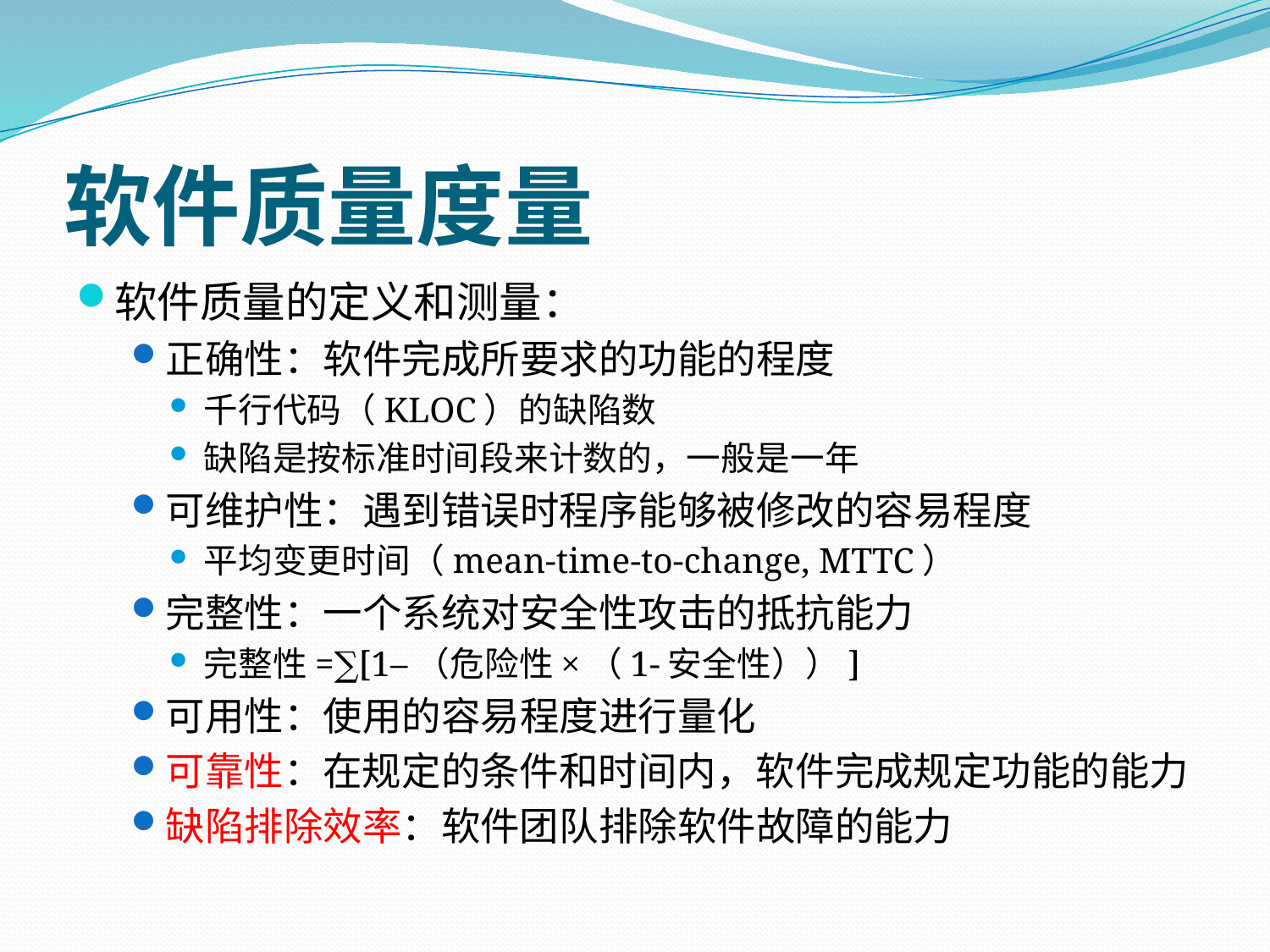

# 软件质量度量
软件质量的定义和测量：
正确性：软件完成所要求的功能的程度
千行代码（KLOC）的缺陷数
缺陷是按标准时间段来计数的，一般是一年
可维护性：遇到错误时程序能够被修改的容易程度
平均变更时间（mean-time-to-change, MTTC）
完整性：一个系统对安全性攻击的抵抗能力
完整性=∑[1–（危险性×（1-安全性））]
可用性：使用的容易程度进行量化
可靠性：在规定的条件和时间内，软件完成规定功能的能力
缺陷排除效率：软件团队排除软件故障的能力